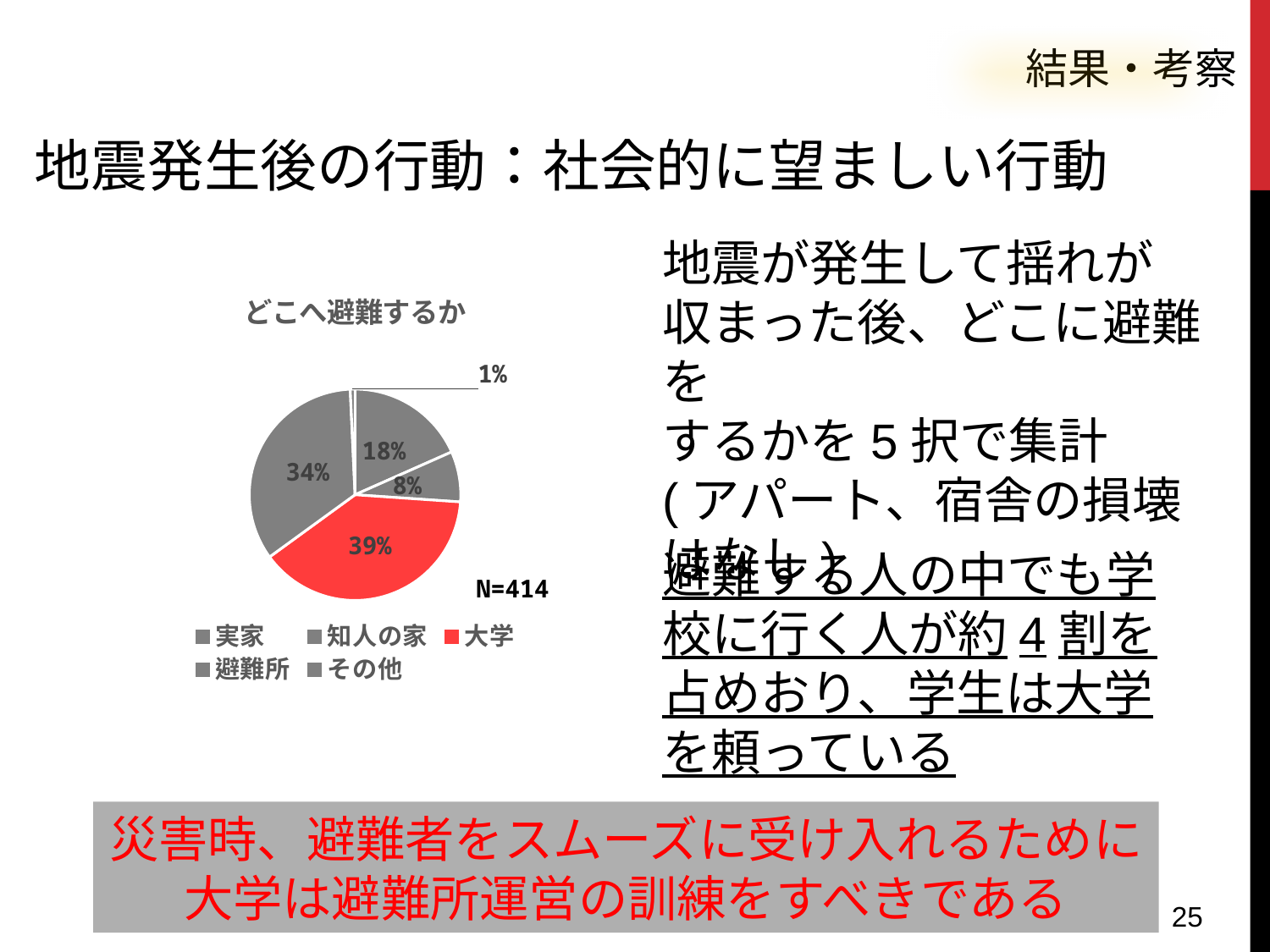

結果・考察

地震発生後の行動：社会的に望ましい行動
地震が発生して揺れが
収まった後、どこに避難を
するかを5択で集計
(アパート、宿舎の損壊はなし)

### Chart: どこへ避難するか

| Category |  |
|---|---|
| 実家 | 76.0 |
| 知人の家 | 32.0 |
| 大学 | 161.0 |
| 避難所 | 142.0 |
| その他 | 3.0 |
避難する人の中でも学校に行く人が約4割を占めおり、学生は大学を頼っている

災害時、避難者をスムーズに受け入れるために
大学は避難所運営の訓練をすべきである
25